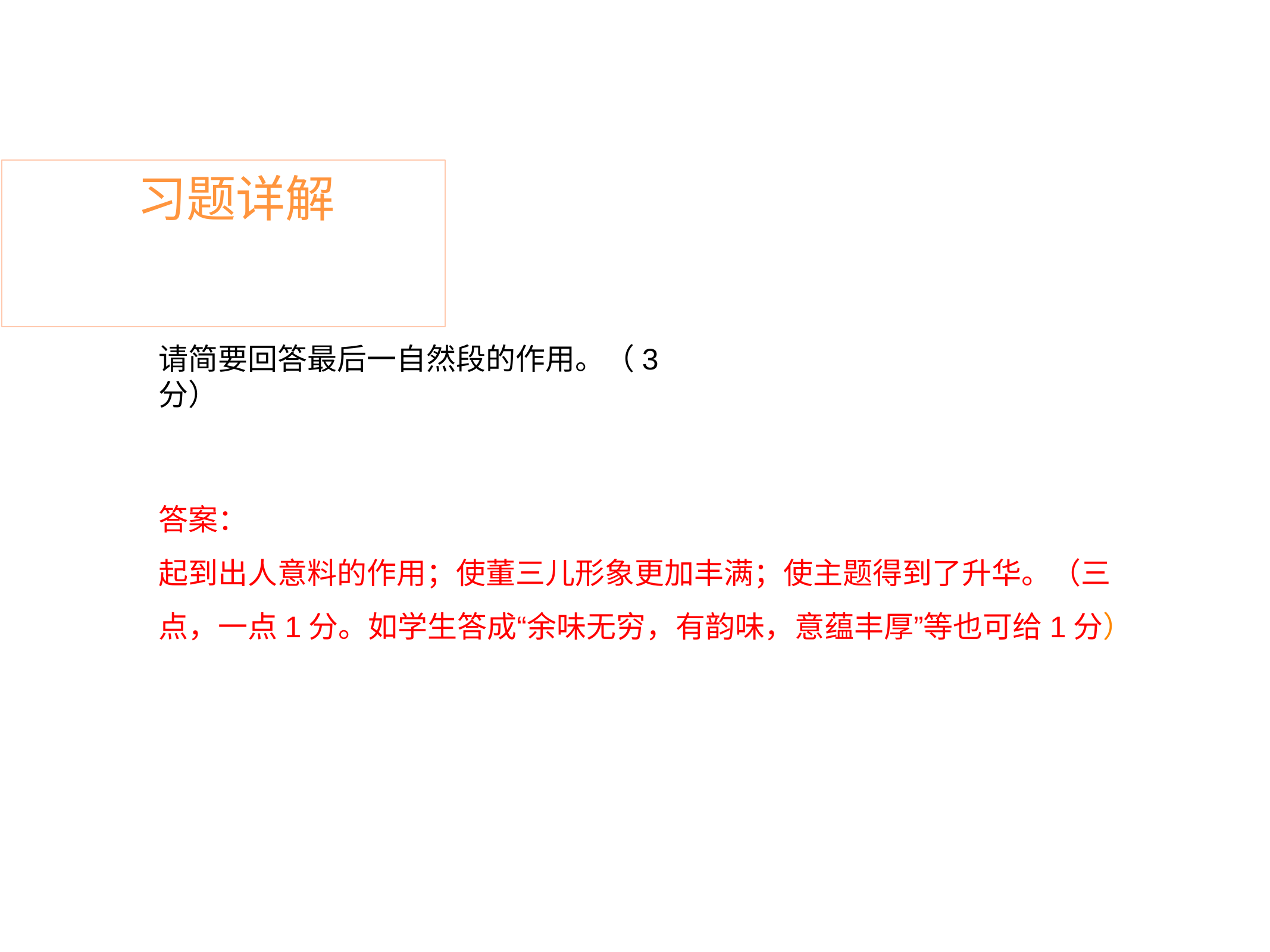

# 习题详解
请简要回答最后一自然段的作用。（3分）
答案：
起到出人意料的作用；使董三儿形象更加丰满；使主题得到了升华。（三 点，一点1分。如学生答成“余味无穷，有韵味，意蕴丰厚”等也可给1分）